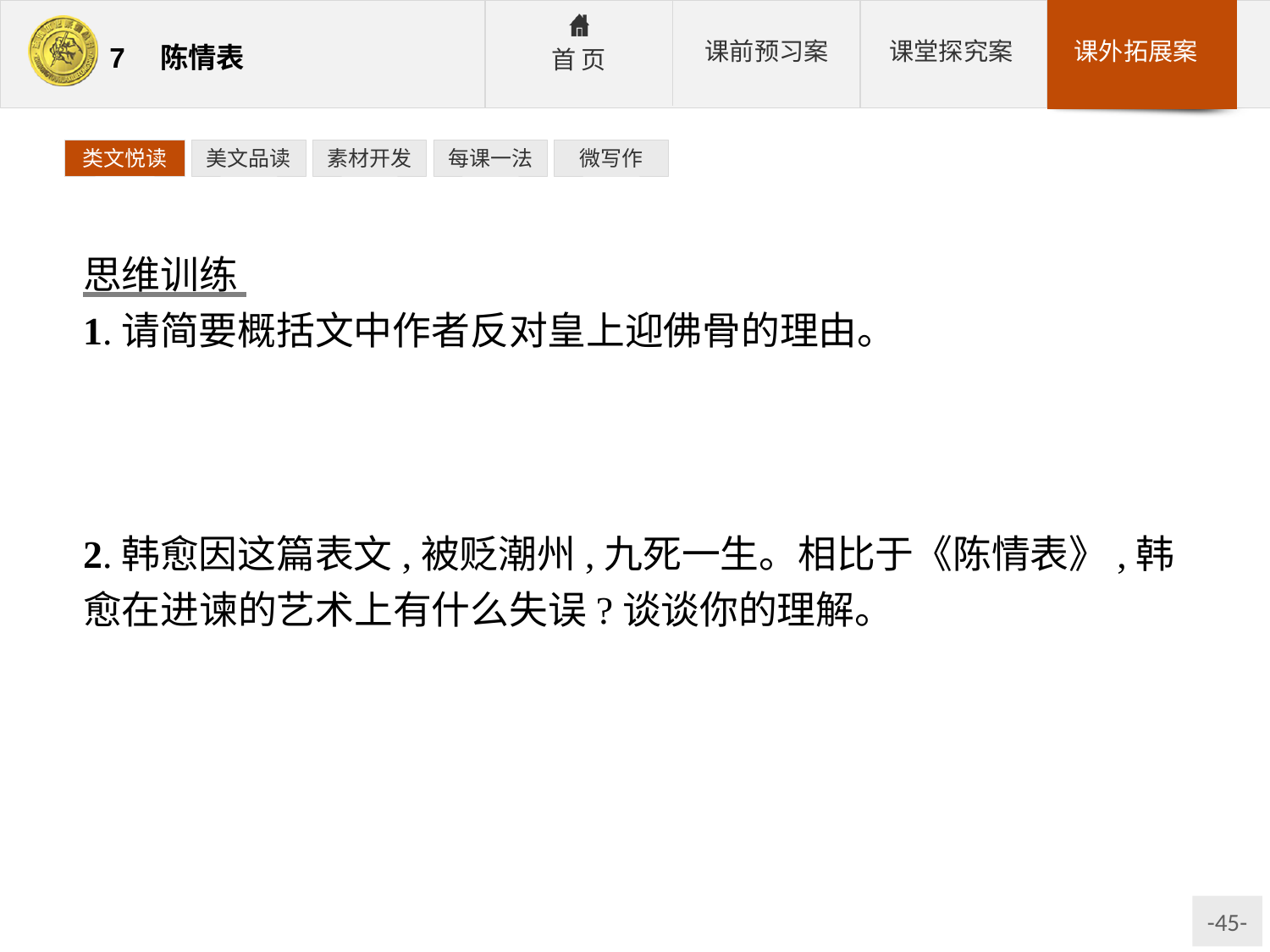

类文悦读
美文品读
素材开发
每课一法
微写作
思维训练
1.请简要概括文中作者反对皇上迎佛骨的理由。
参考答案:①佛教是外国人的法术;②有损皇上圣明形象;③劳民伤财,贻误正业;④枯朽佛骨污秽不祥;⑤造成天下人的疑虑,后代人的迷惑。
2.韩愈因这篇表文,被贬潮州,九死一生。相比于《陈情表》,韩愈在进谏的艺术上有什么失误?谈谈你的理解。
参考答案:没有关注阅读者的身份,韩愈面对国家最高权威,采取硬说的姿态,这是失败的原因之一;二是使用了不当的对话方式,在对话过程中,韩愈相当频繁地用到了反问句,让人难以接受。